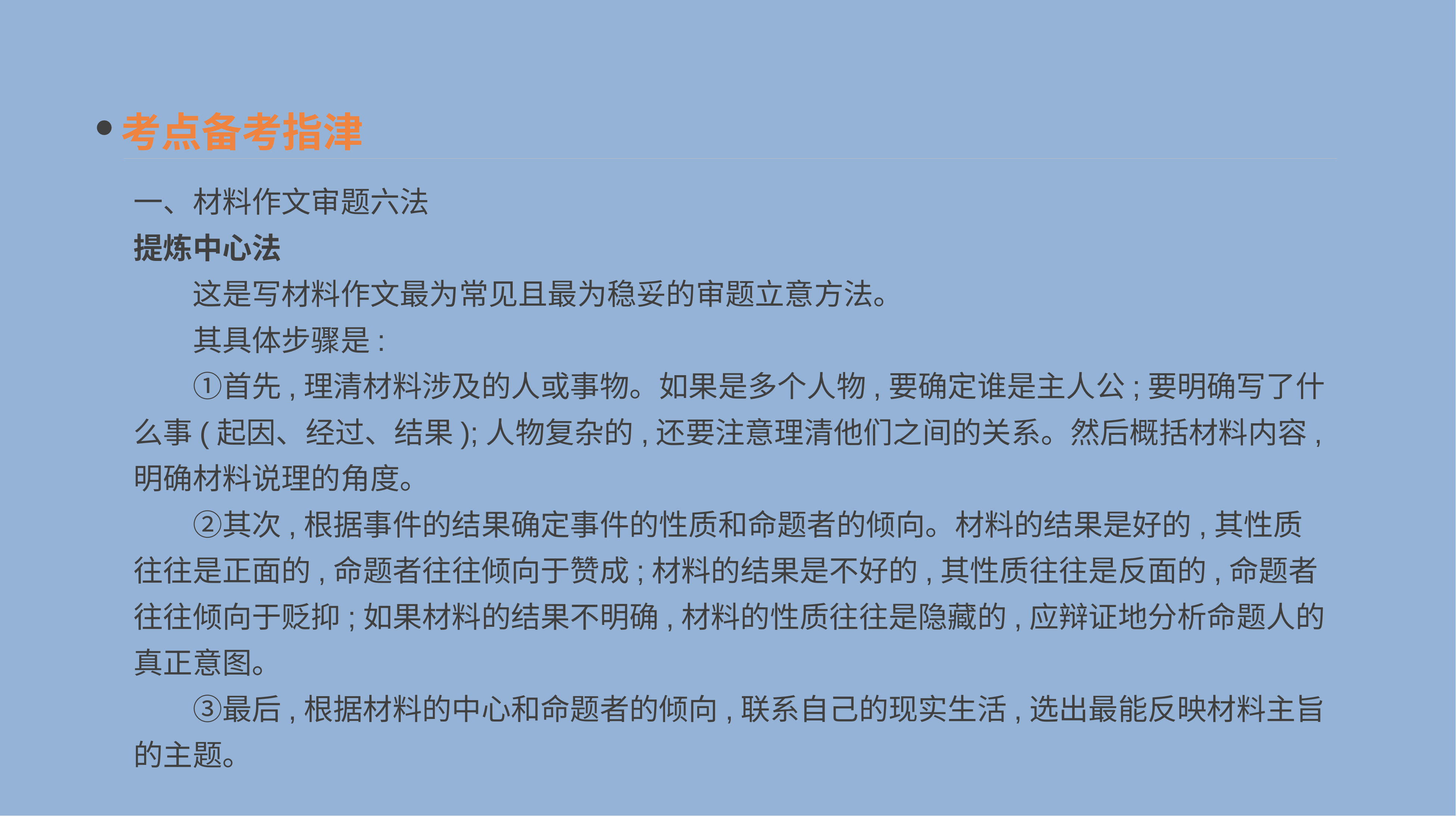

考点备考指津

一、材料作文审题六法
提炼中心法
　　这是写材料作文最为常见且最为稳妥的审题立意方法。
　　其具体步骤是:
　　①首先,理清材料涉及的人或事物。如果是多个人物,要确定谁是主人公;要明确写了什么事(起因、经过、结果);人物复杂的,还要注意理清他们之间的关系。然后概括材料内容,明确材料说理的角度。
　　②其次,根据事件的结果确定事件的性质和命题者的倾向。材料的结果是好的,其性质往往是正面的,命题者往往倾向于赞成;材料的结果是不好的,其性质往往是反面的,命题者往往倾向于贬抑;如果材料的结果不明确,材料的性质往往是隐藏的,应辩证地分析命题人的真正意图。
　　③最后,根据材料的中心和命题者的倾向,联系自己的现实生活,选出最能反映材料主旨的主题。